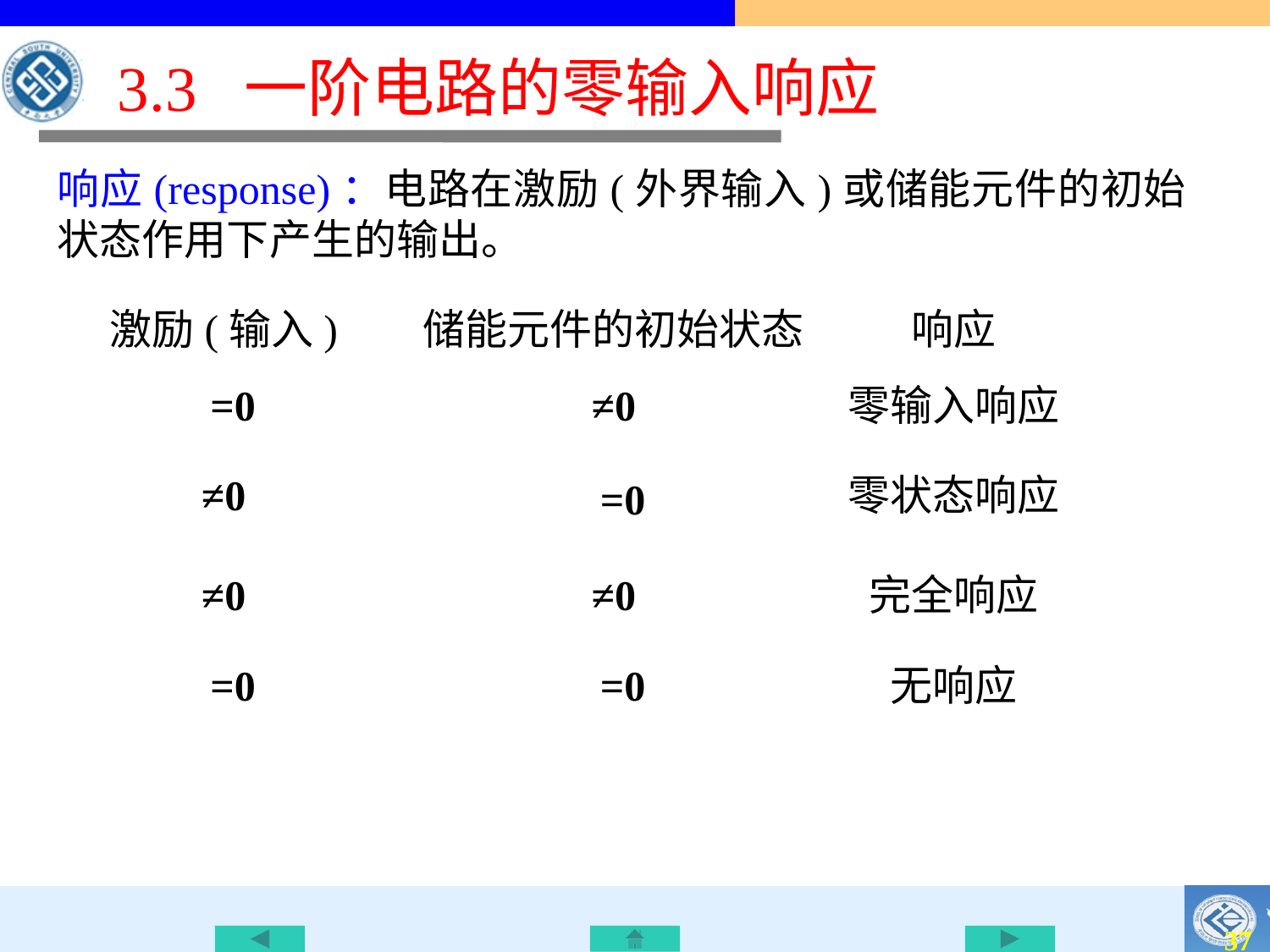

# 3.3  一阶电路的零输入响应
响应(response)：电路在激励(外界输入)或储能元件的初始状态作用下产生的输出。
激励(输入)
储能元件的初始状态
响应
=0
≠0
零输入响应
≠0
零状态响应
=0
≠0
≠0
完全响应
=0
=0
无响应
37